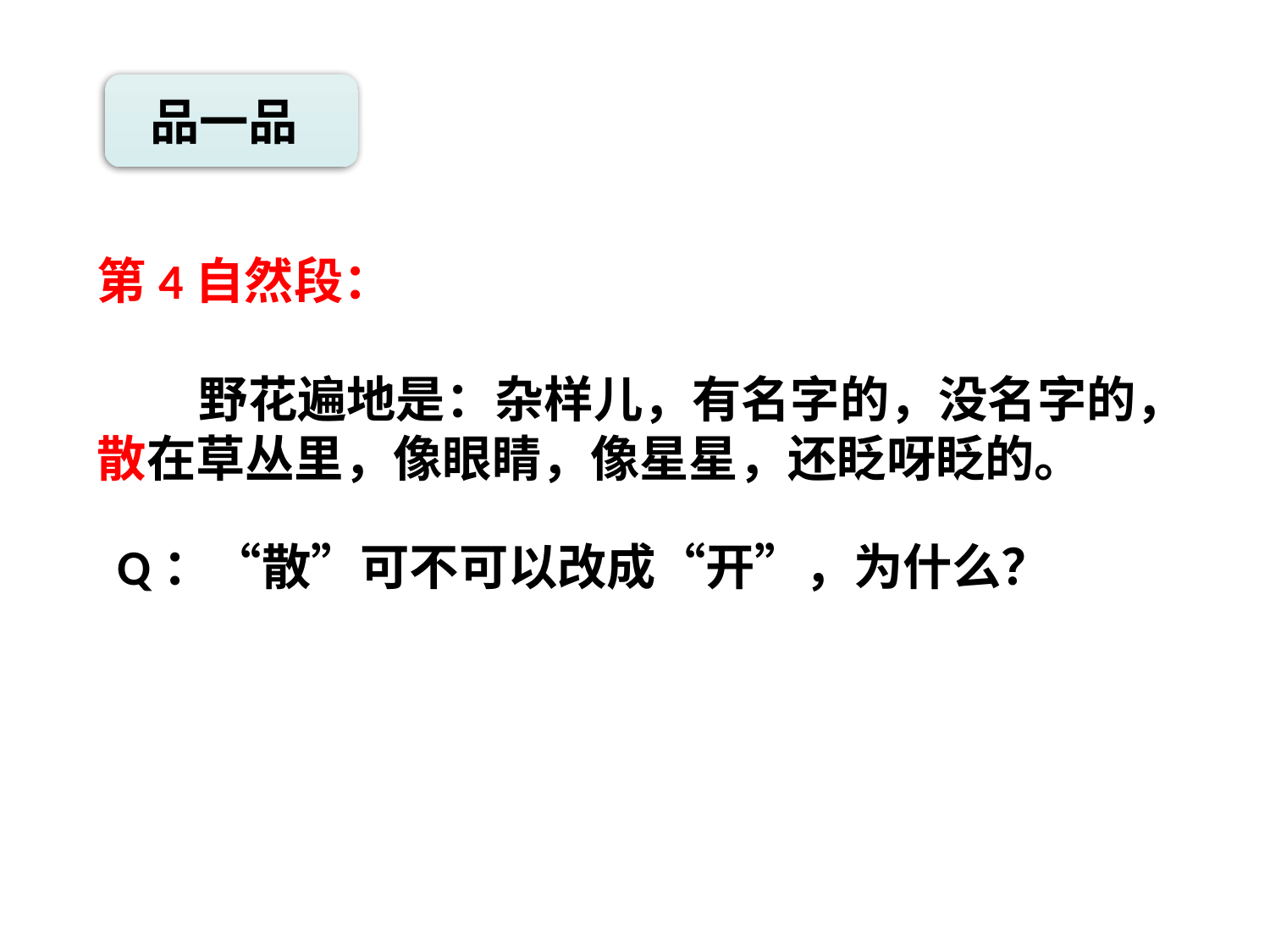

品一品
第4自然段：

        野花遍地是：杂样儿，有名字的，没名字的，散在草丛里，像眼睛，像星星，还眨呀眨的。
Q：“散”可不可以改成“开”，为什么？